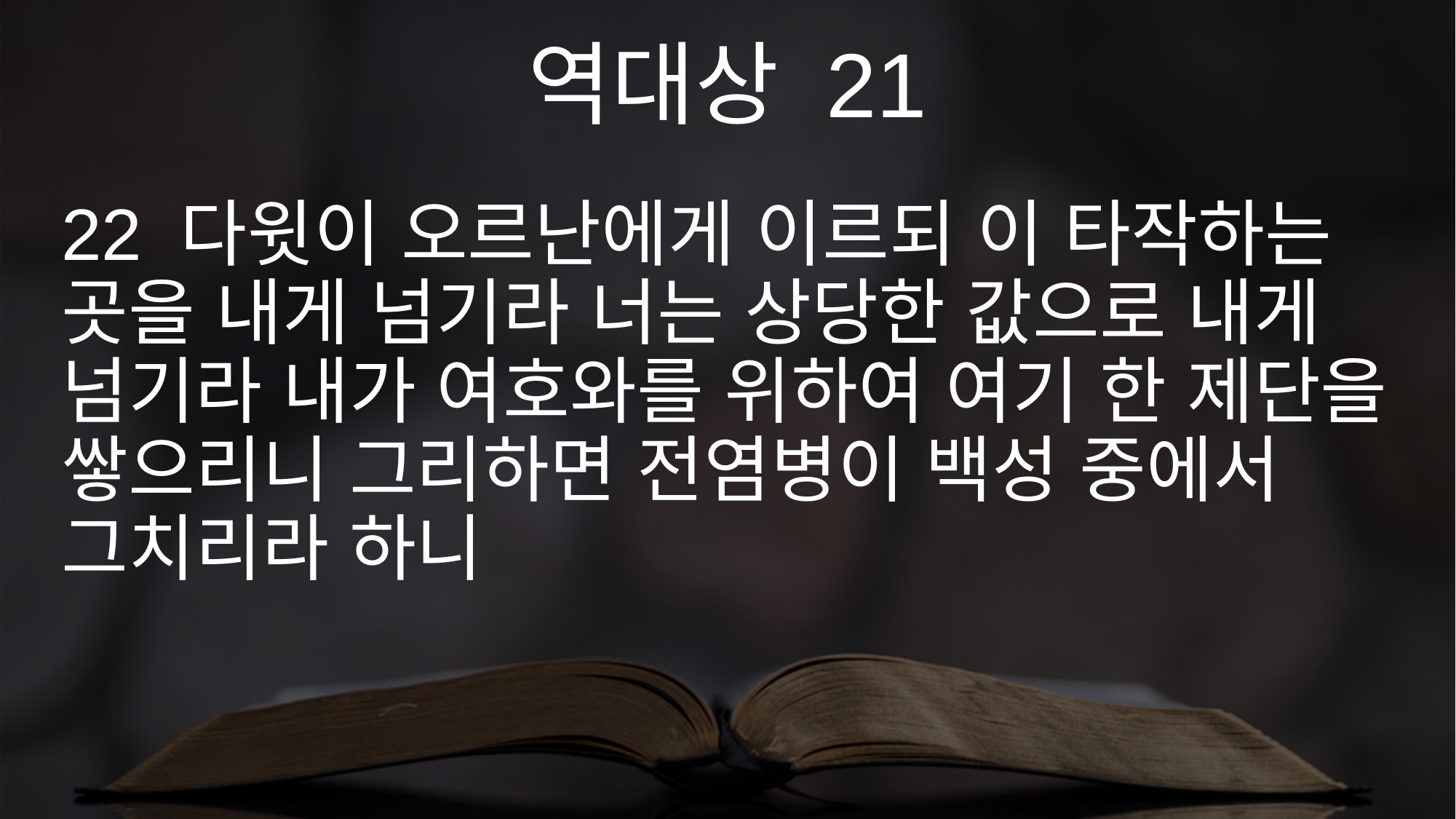

역대상 21
22 다윗이 오르난에게 이르되 이 타작하는 곳을 내게 넘기라 너는 상당한 값으로 내게 넘기라 내가 여호와를 위하여 여기 한 제단을 쌓으리니 그리하면 전염병이 백성 중에서 그치리라 하니